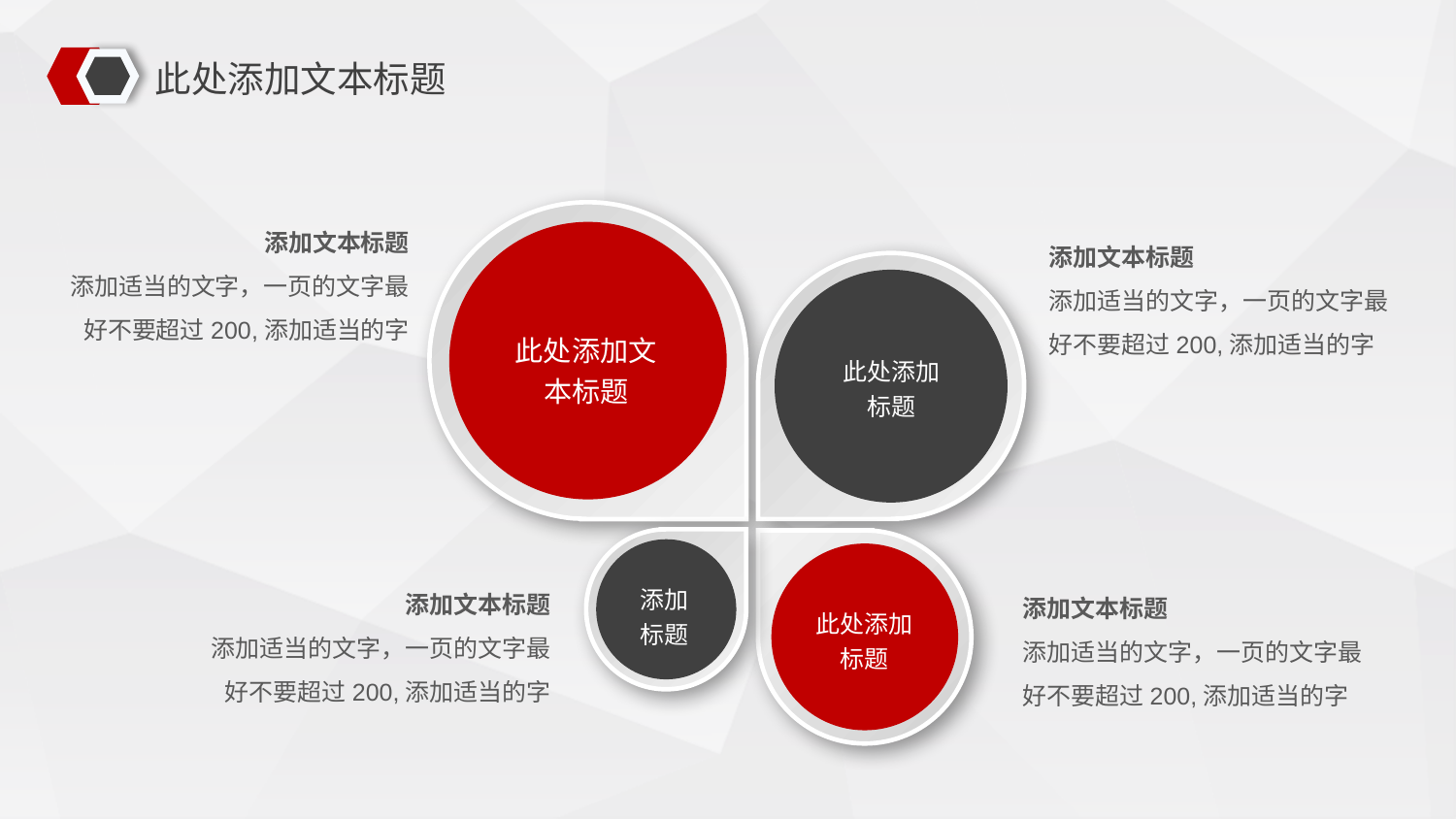

此处添加文本标题

添加文本标题
添加适当的文字，一页的文字最好不要超过200,添加适当的字
添加文本标题
添加适当的文字，一页的文字最好不要超过200,添加适当的字

此处添加文本标题
此处添加标题

添加文本标题
添加适当的文字，一页的文字最好不要超过200,添加适当的字
添加文本标题
添加适当的文字，一页的文字最好不要超过200,添加适当的字
添加
标题
此处添加标题